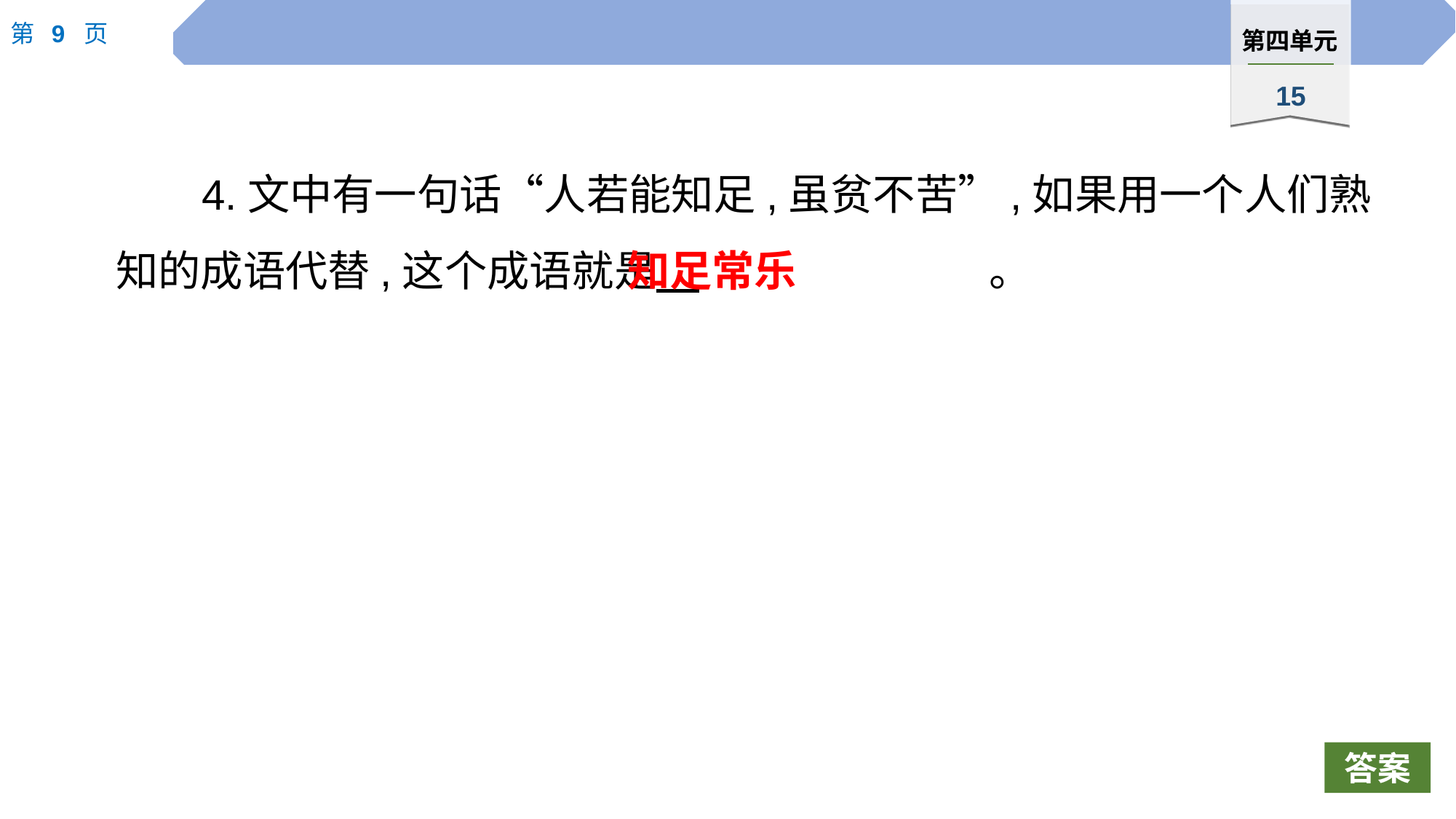

4.文中有一句话“人若能知足,虽贫不苦”,如果用一个人们熟知的成语代替,这个成语就是　			。
知足常乐
答案